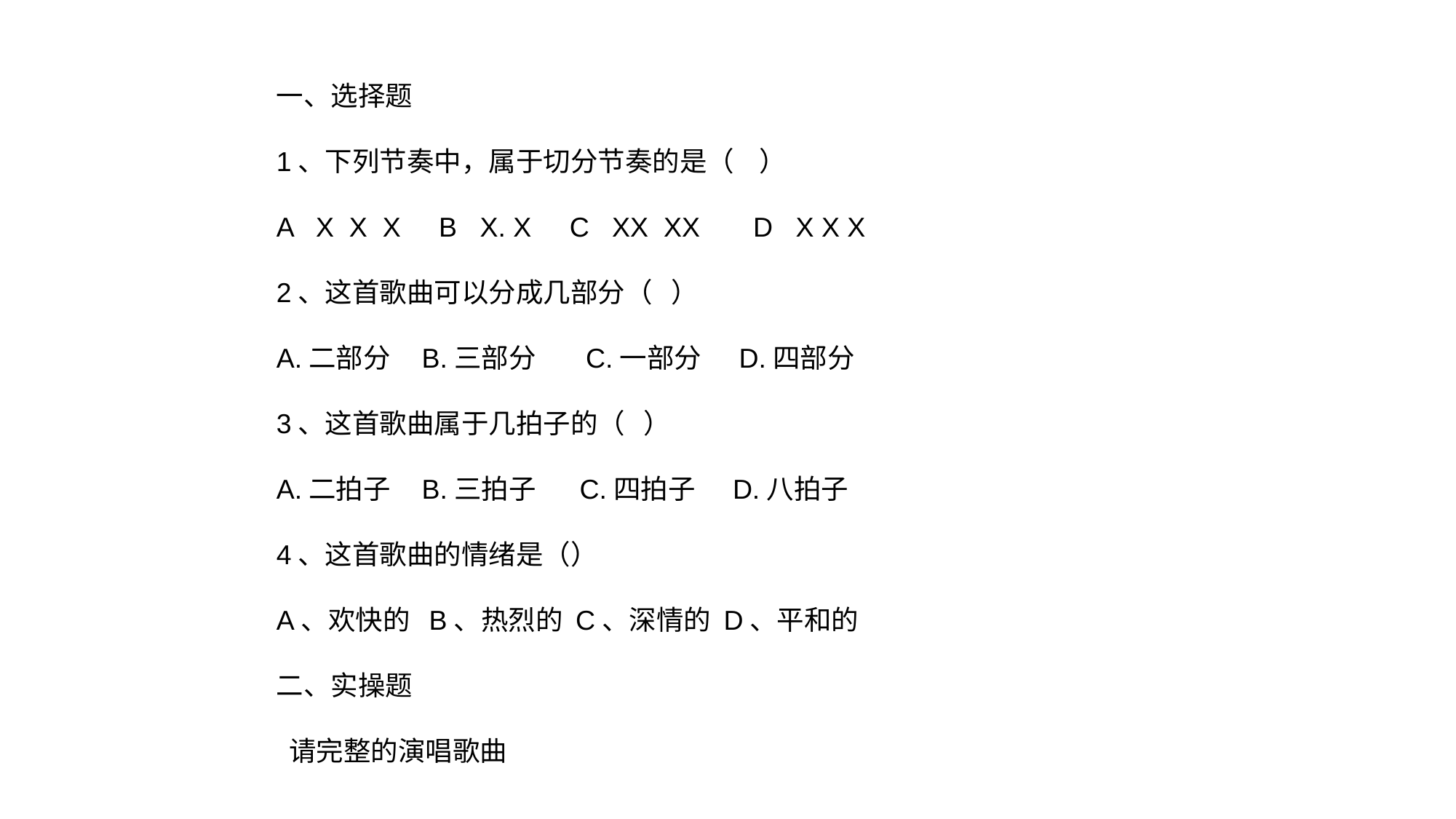

一、选择题

1、下列节奏中，属于切分节奏的是（    ）

A   X  X  X     B   X. X     C   XX  XX       D   X X X

2、这首歌曲可以分成几部分（   ）

A.二部分    B.三部分       C.一部分     D.四部分

3、这首歌曲属于几拍子的（   ）

A.二拍子    B.三拍子      C.四拍子     D.八拍子

4、这首歌曲的情绪是（）

A、欢快的  B、热烈的 C、深情的 D、平和的

二、实操题

 请完整的演唱歌曲